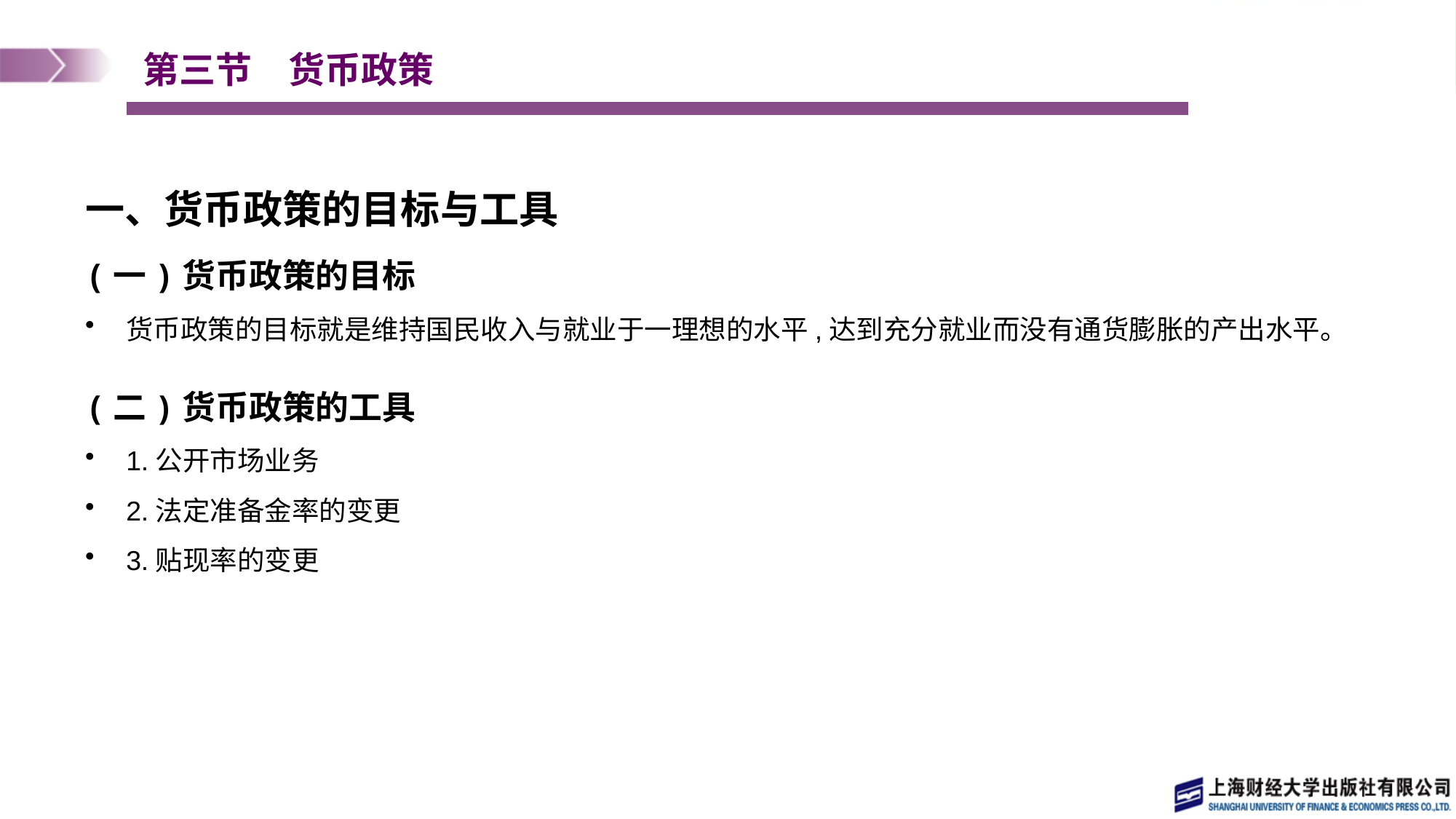

# 第三节　货币政策
一、货币政策的目标与工具
(一)货币政策的目标
货币政策的目标就是维持国民收入与就业于一理想的水平,达到充分就业而没有通货膨胀的产出水平。
(二)货币政策的工具
1.公开市场业务
2.法定准备金率的变更
3.贴现率的变更